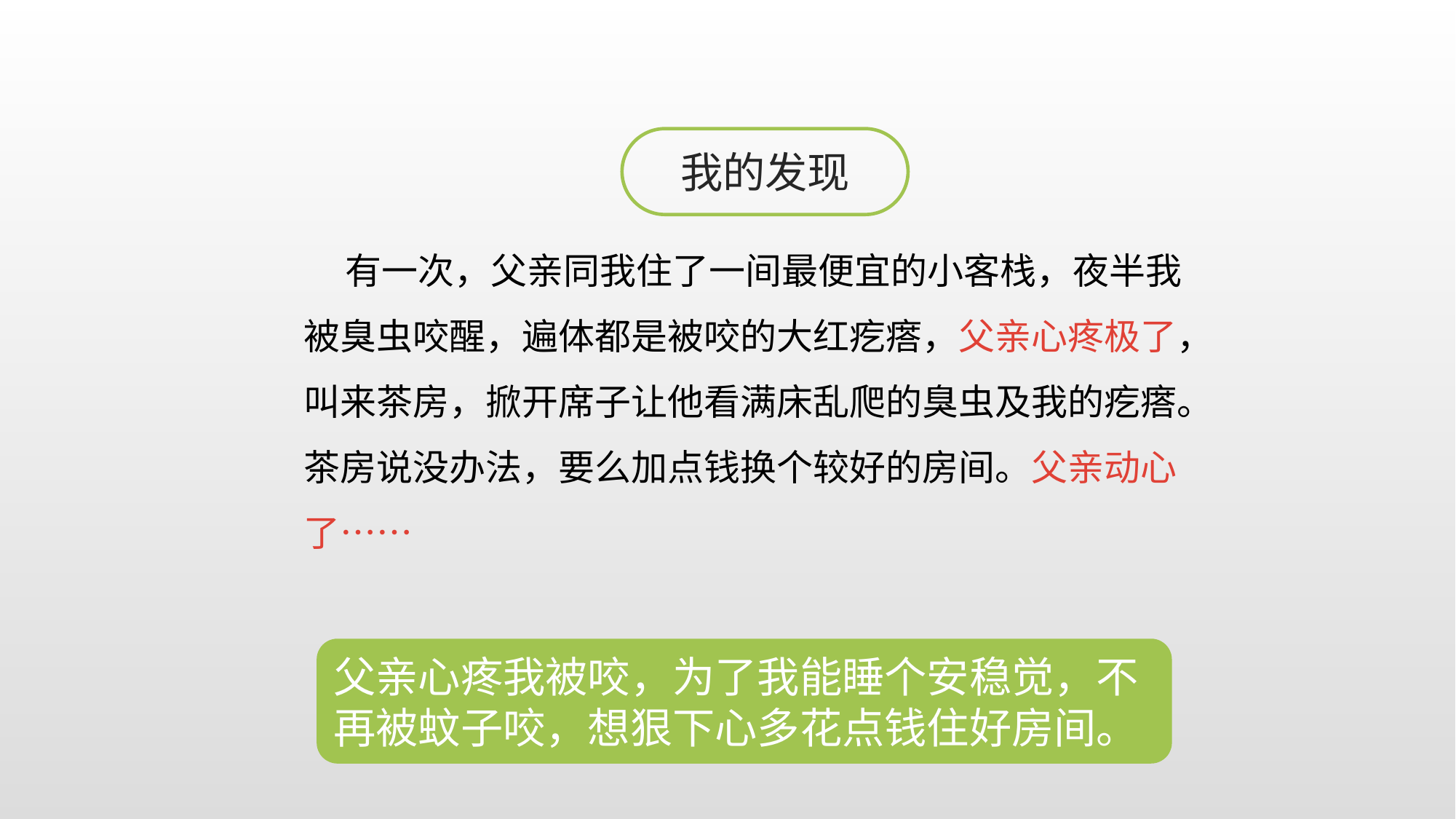

我的发现
    有一次，父亲同我住了一间最便宜的小客栈，夜半我被臭虫咬醒，遍体都是被咬的大红疙瘩，父亲心疼极了，叫来茶房，掀开席子让他看满床乱爬的臭虫及我的疙瘩。茶房说没办法，要么加点钱换个较好的房间。父亲动心了……
父亲心疼我被咬，为了我能睡个安稳觉，不再被蚊子咬，想狠下心多花点钱住好房间。